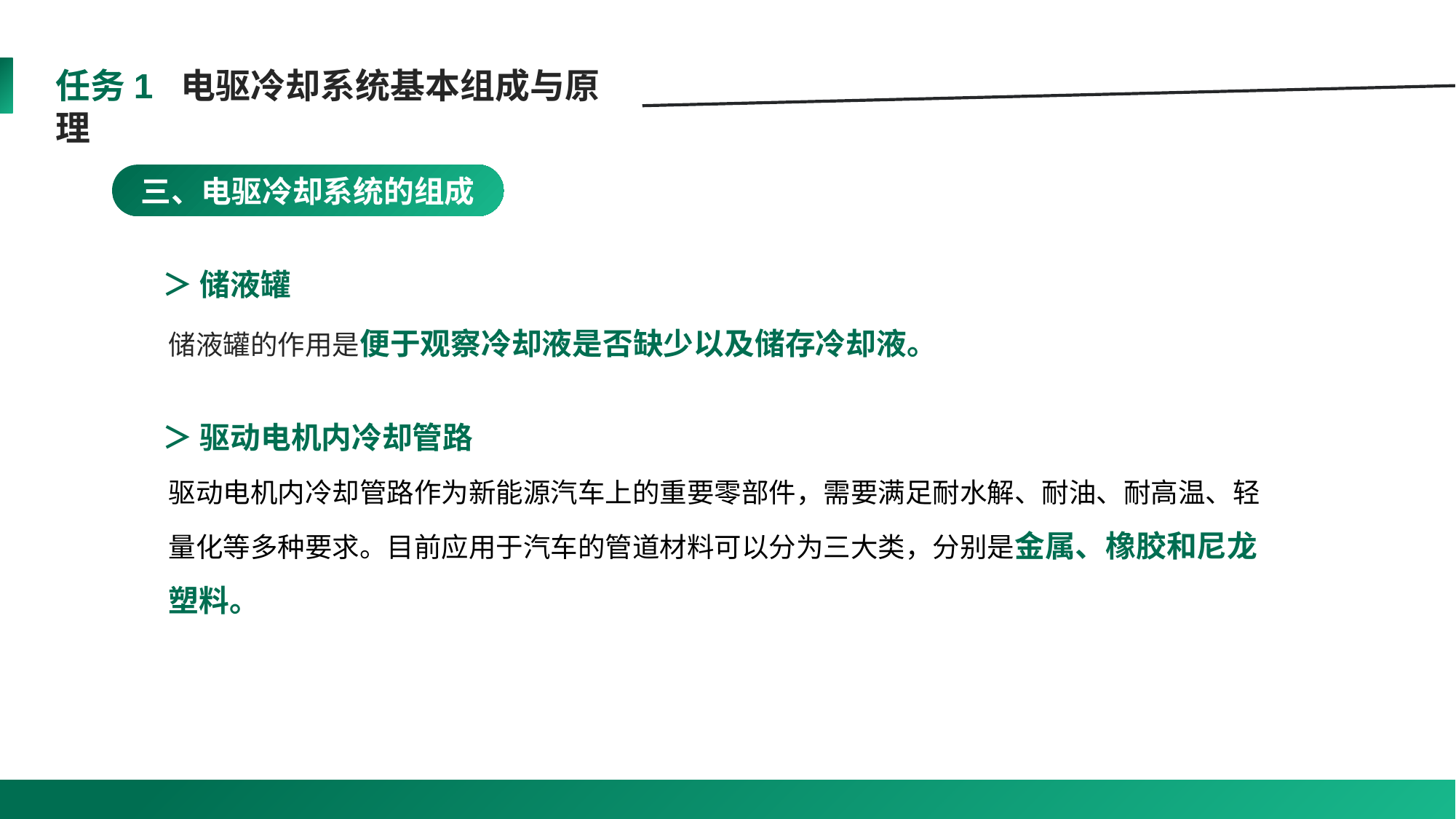

任务1  电驱冷却系统基本组成与原理
三、电驱冷却系统的组成
＞ 储液罐
储液罐的作用是便于观察冷却液是否缺少以及储存冷却液。
＞ 驱动电机内冷却管路
驱动电机内冷却管路作为新能源汽车上的重要零部件，需要满足耐水解、耐油、耐高温、轻量化等多种要求。目前应用于汽车的管道材料可以分为三大类，分别是金属、橡胶和尼龙
塑料。